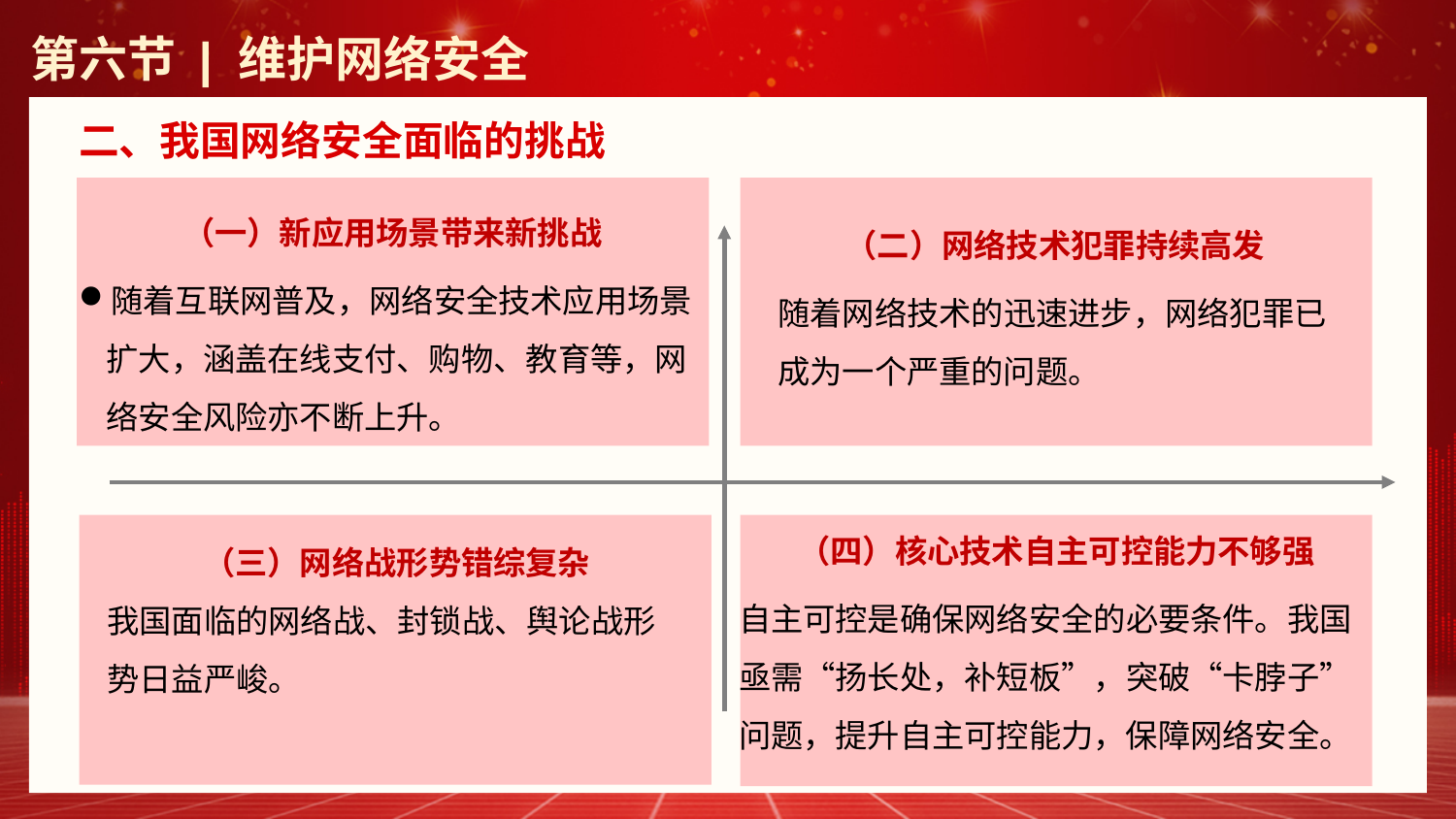

第六节 | 维护网络安全
二、我国网络安全面临的挑战

（一）新应用场景带来新挑战
随着互联网普及，网络安全技术应用场景扩大，涵盖在线支付、购物、教育等，网络安全风险亦不断上升。
（二）网络技术犯罪持续高发
随着网络技术的迅速进步，网络犯罪已成为一个严重的问题。

（四）核心技术自主可控能力不够强
自主可控是确保网络安全的必要条件。我国亟需“扬长处，补短板”，突破“卡脖子”问题，提升自主可控能力，保障网络安全。
（三）网络战形势错综复杂
我国面临的网络战、封锁战、舆论战形势日益严峻。